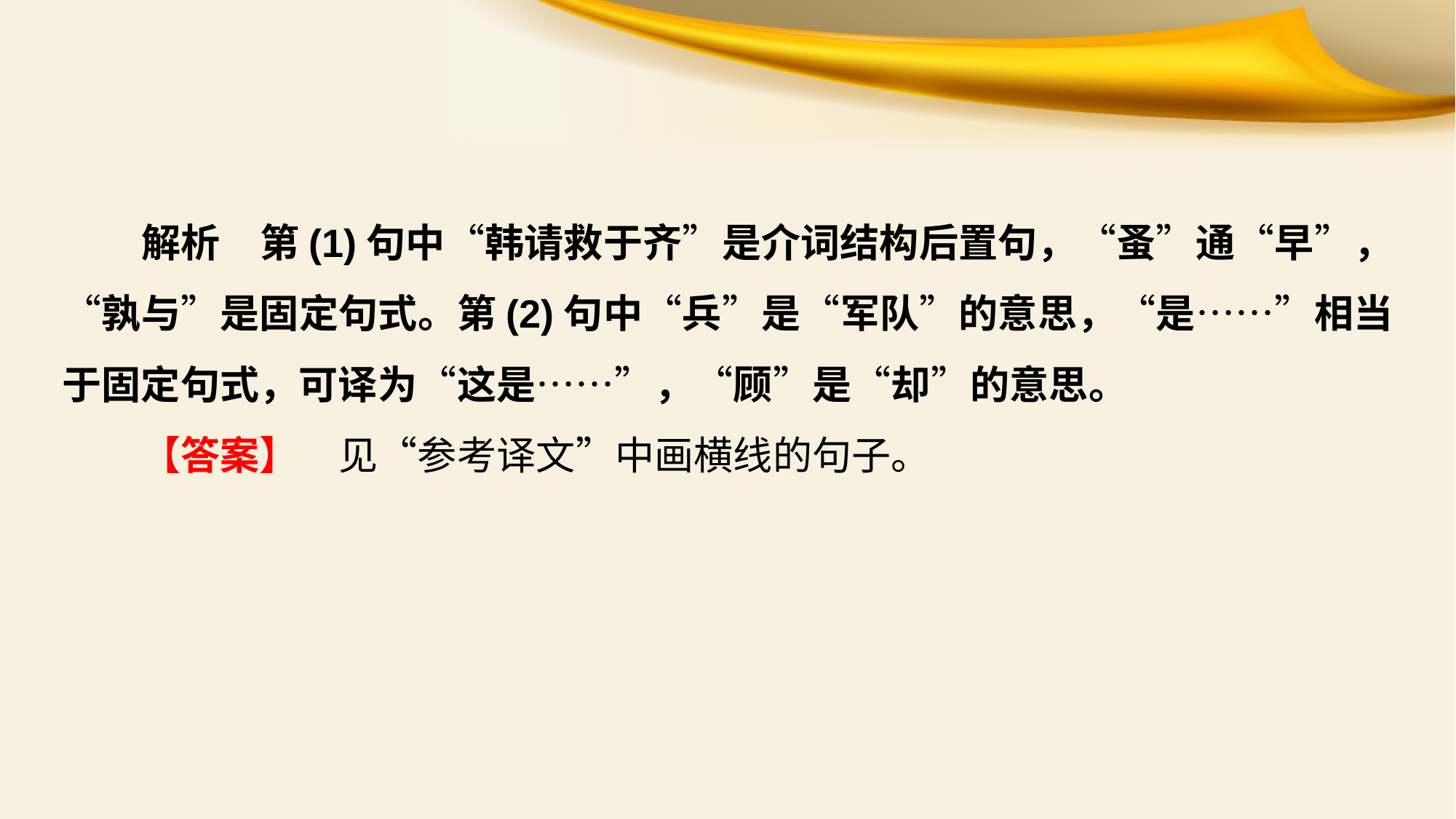

解析　第(1)句中“韩请救于齐”是介词结构后置句，“蚤”通“早”，“孰与”是固定句式。第(2)句中“兵”是“军队”的意思，“是……”相当于固定句式，可译为“这是……”，“顾”是“却”的意思。
【答案】　见“参考译文”中画横线的句子。